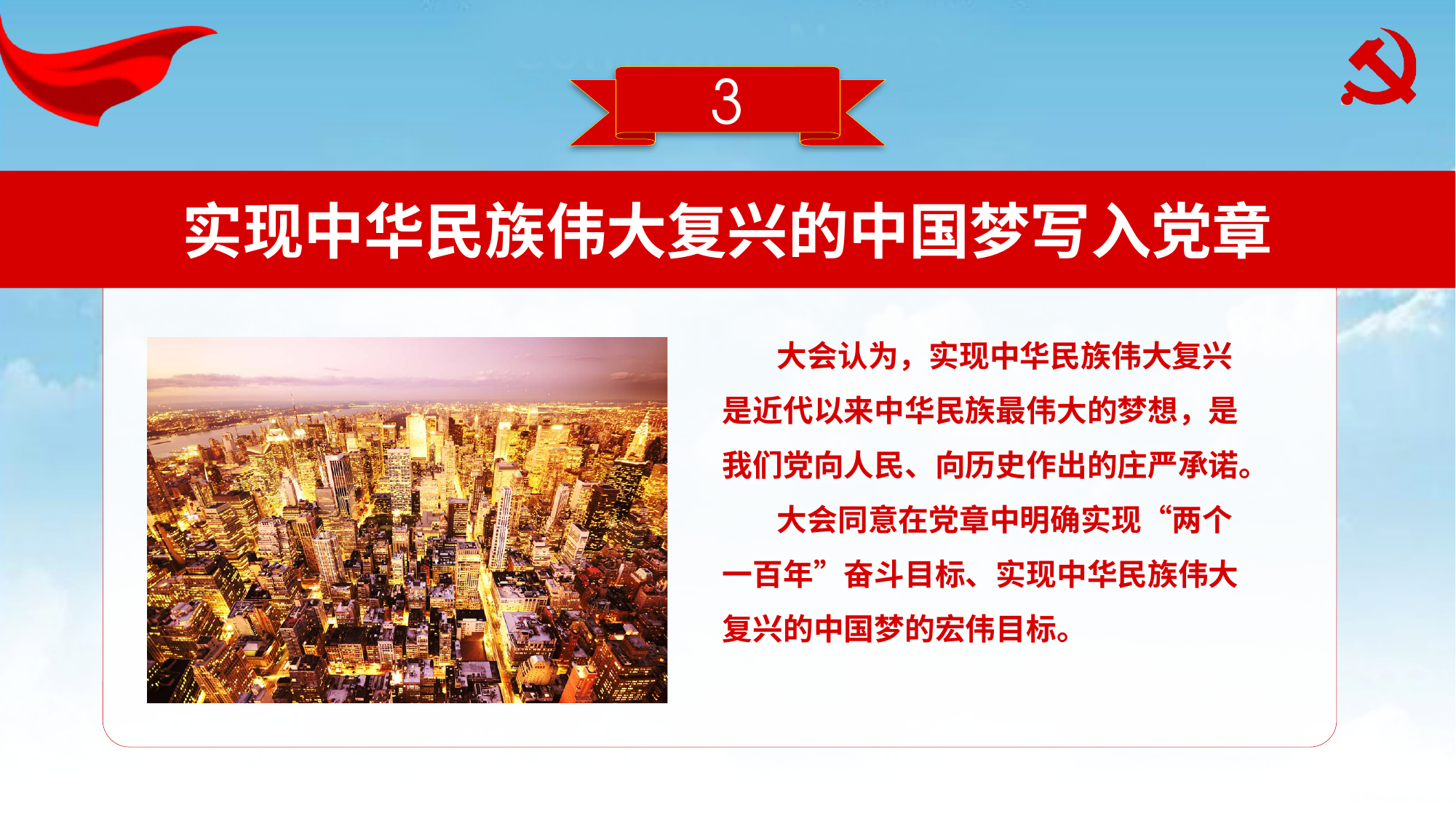

3
实现中华民族伟大复兴的中国梦写入党章

大会认为，实现中华民族伟大复兴是近代以来中华民族最伟大的梦想，是我们党向人民、向历史作出的庄严承诺。
大会同意在党章中明确实现“两个一百年”奋斗目标、实现中华民族伟大复兴的中国梦的宏伟目标。

.